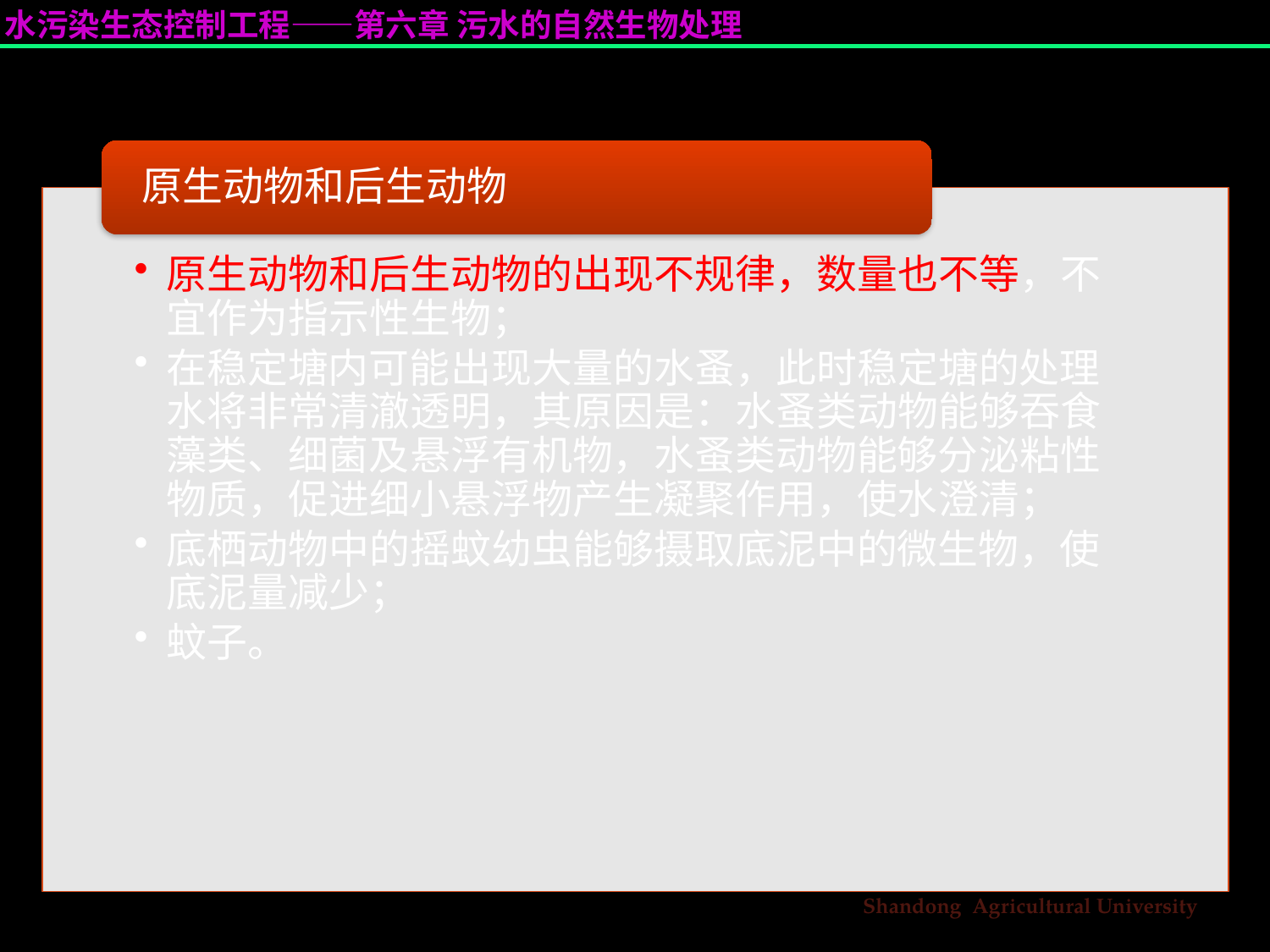

原生动物和后生动物的出现不规律，数量也不等，不宜作为指示性生物；
在稳定塘内可能出现大量的水蚤，此时稳定塘的处理水将非常清澈透明，其原因是：水蚤类动物能够吞食藻类、细菌及悬浮有机物，水蚤类动物能够分泌粘性物质，促进细小悬浮物产生凝聚作用，使水澄清；
底栖动物中的摇蚊幼虫能够摄取底泥中的微生物，使底泥量减少；
蚊子。
原生动物和后生动物